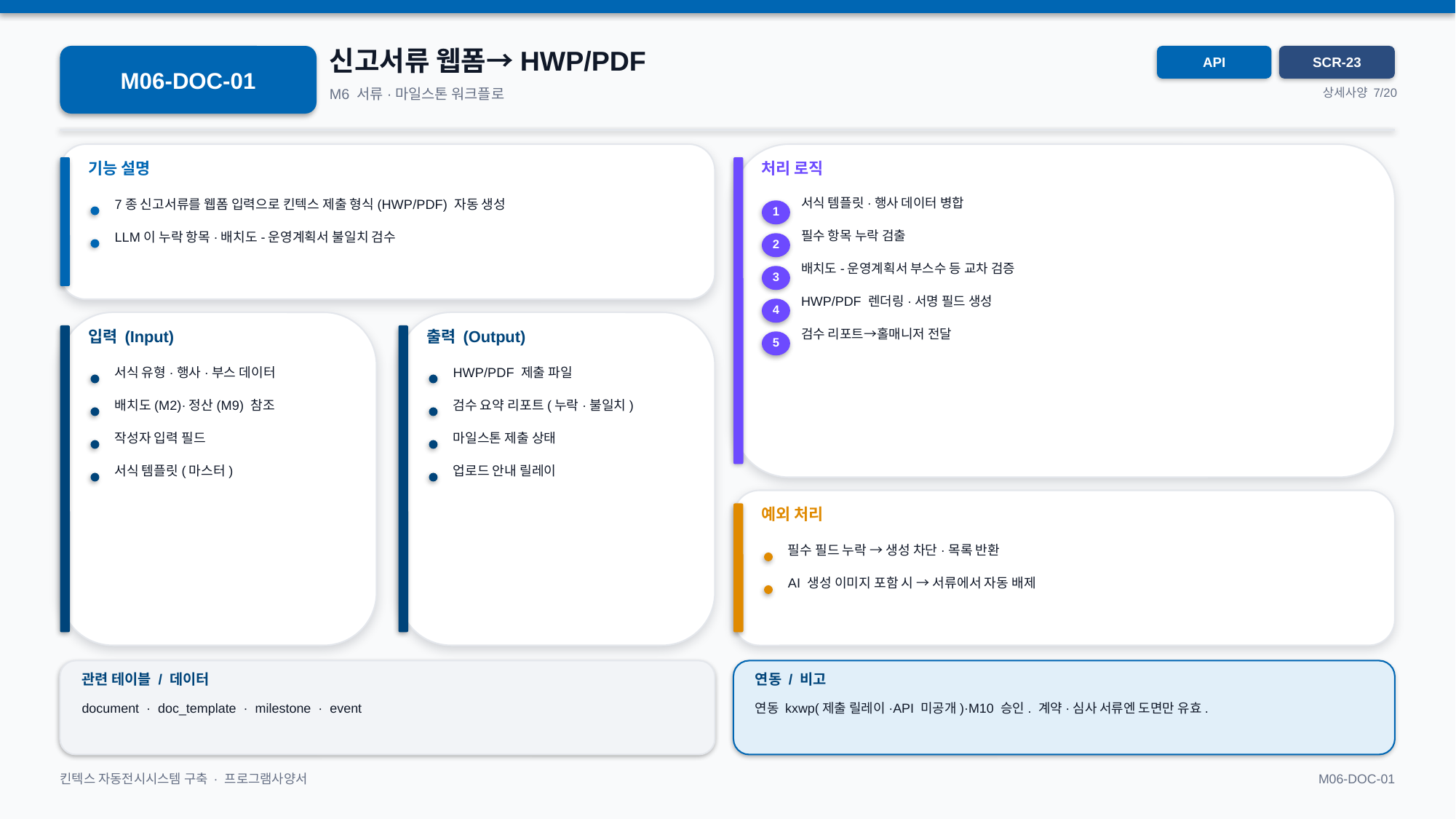

신고서류 웹폼→HWP/PDF

M06-DOC-01

API

SCR-23
M6 서류·마일스톤 워크플로
상세사양 7/20

기능 설명
처리 로직
서식 템플릿·행사 데이터 병합
7종 신고서류를 웹폼 입력으로 킨텍스 제출 형식(HWP/PDF) 자동 생성
1

필수 항목 누락 검출
LLM이 누락 항목·배치도-운영계획서 불일치 검수
2

배치도-운영계획서 부스수 등 교차 검증
3

HWP/PDF 렌더링·서명 필드 생성
4

입력 (Input)
출력 (Output)
검수 리포트→홀매니저 전달
5

서식 유형·행사·부스 데이터
HWP/PDF 제출 파일

배치도(M2)·정산(M9) 참조
검수 요약 리포트(누락·불일치)

작성자 입력 필드
마일스톤 제출 상태

서식 템플릿(마스터)
업로드 안내 릴레이

예외 처리
필수 필드 누락 → 생성 차단·목록 반환

AI 생성 이미지 포함 시 → 서류에서 자동 배제

관련 테이블 / 데이터
연동 / 비고
document  ·  doc_template  ·  milestone  ·  event
연동 kxwp(제출 릴레이·API 미공개)·M10 승인. 계약·심사 서류엔 도면만 유효.
킨텍스 자동전시시스템 구축 · 프로그램사양서
M06-DOC-01